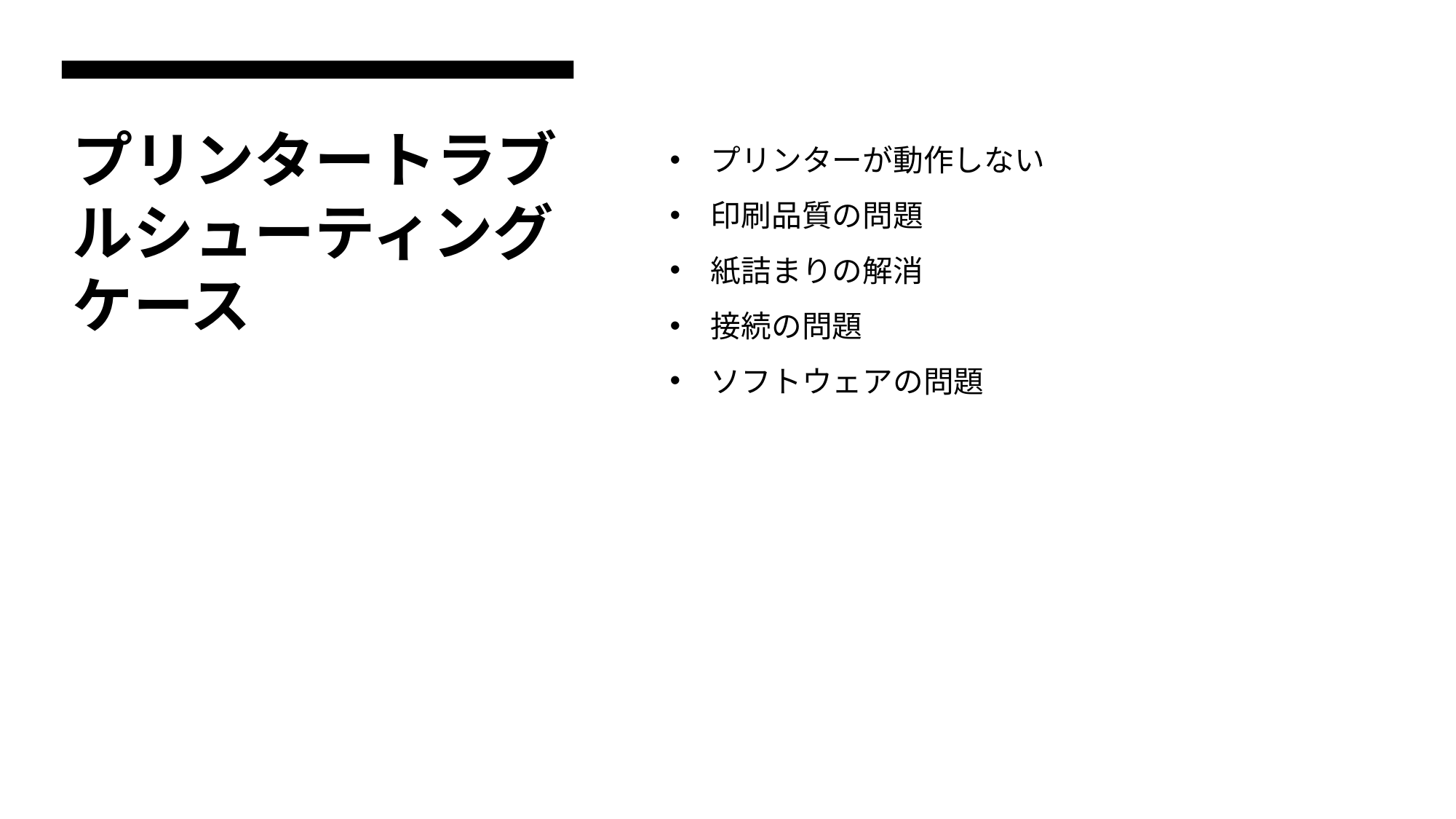

# プリンタートラブルシューティング ケース
プリンターが動作しない
印刷品質の問題
紙詰まりの解消
接続の問題
ソフトウェアの問題